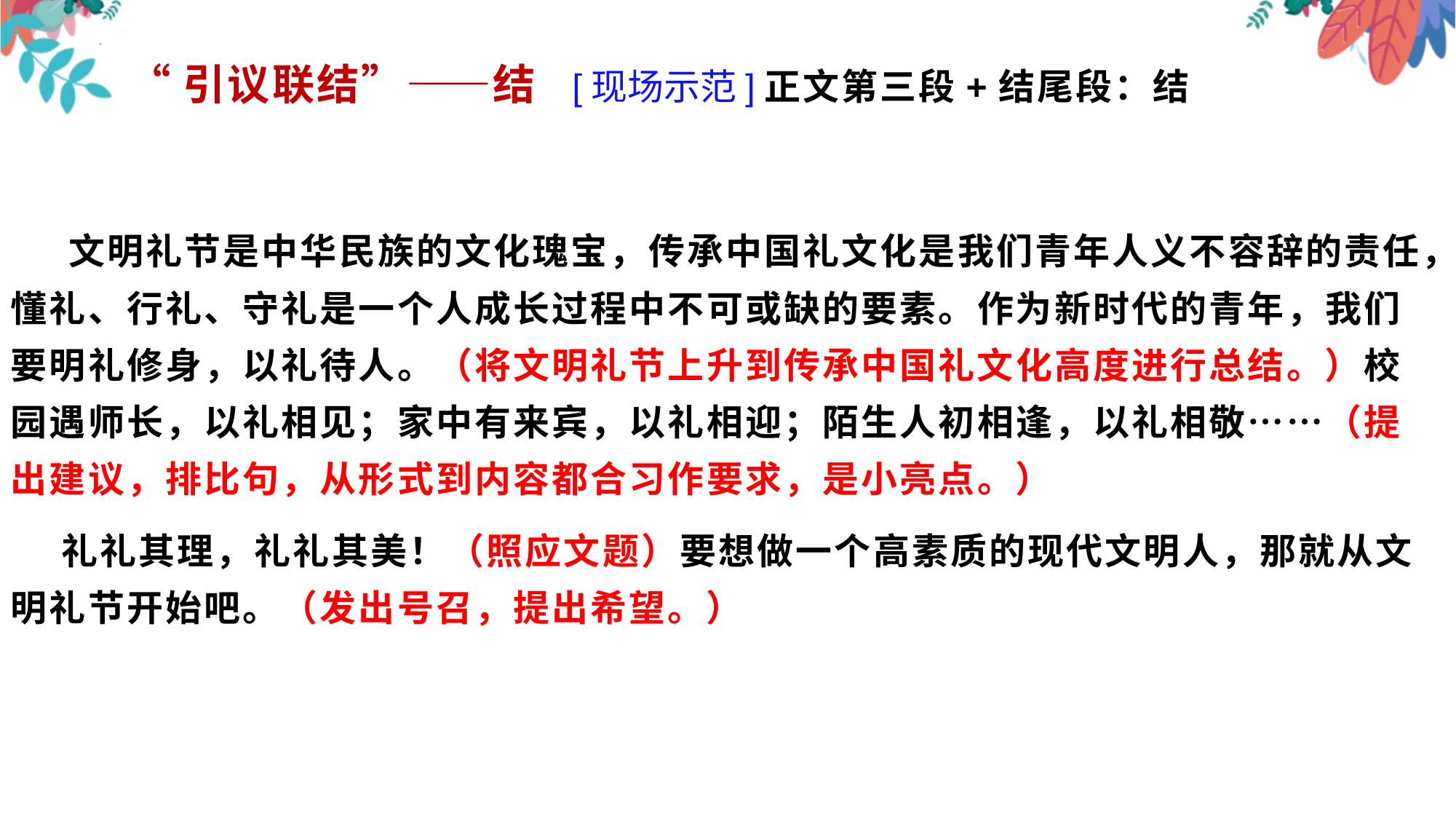

“引议联结”——结  [现场示范]正文第三段+结尾段：结

    文明礼节是中华民族的文化瑰宝，传承中国礼文化是我们青年人义不容辞的责任，懂礼、行礼、守礼是一个人成长过程中不可或缺的要素。作为新时代的青年，我们要明礼修身，以礼待人。（将文明礼节上升到传承中国礼文化高度进行总结。）校园遇师长，以礼相见；家中有来宾，以礼相迎；陌生人初相逢，以礼相敬……（提出建议，排比句，从形式到内容都合习作要求，是小亮点。）
    礼礼其理，礼礼其美！（照应文题）要想做一个高素质的现代文明人，那就从文明礼节开始吧。（发出号召，提出希望。）